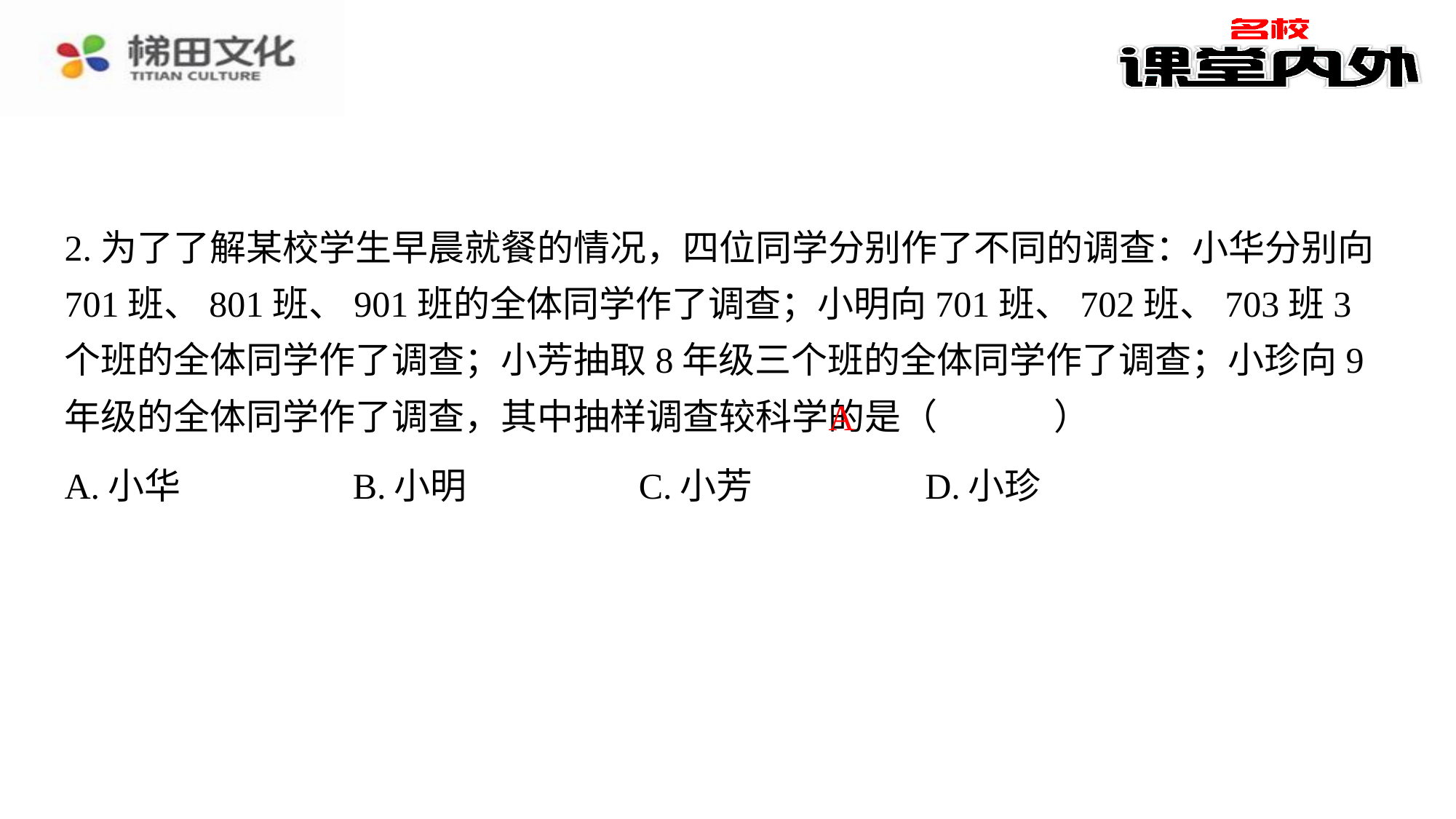

2.为了了解某校学生早晨就餐的情况，四位同学分别作了不同的调查：小华分别向701班、801班、901班的全体同学作了调查；小明向701班、702班、703班3个班的全体同学作了调查；小芳抽取8年级三个班的全体同学作了调查；小珍向9年级的全体同学作了调查，其中抽样调查较科学的是（　A　）
A
| A.小华 | B.小明 | C.小芳 | D.小珍 |
| --- | --- | --- | --- |